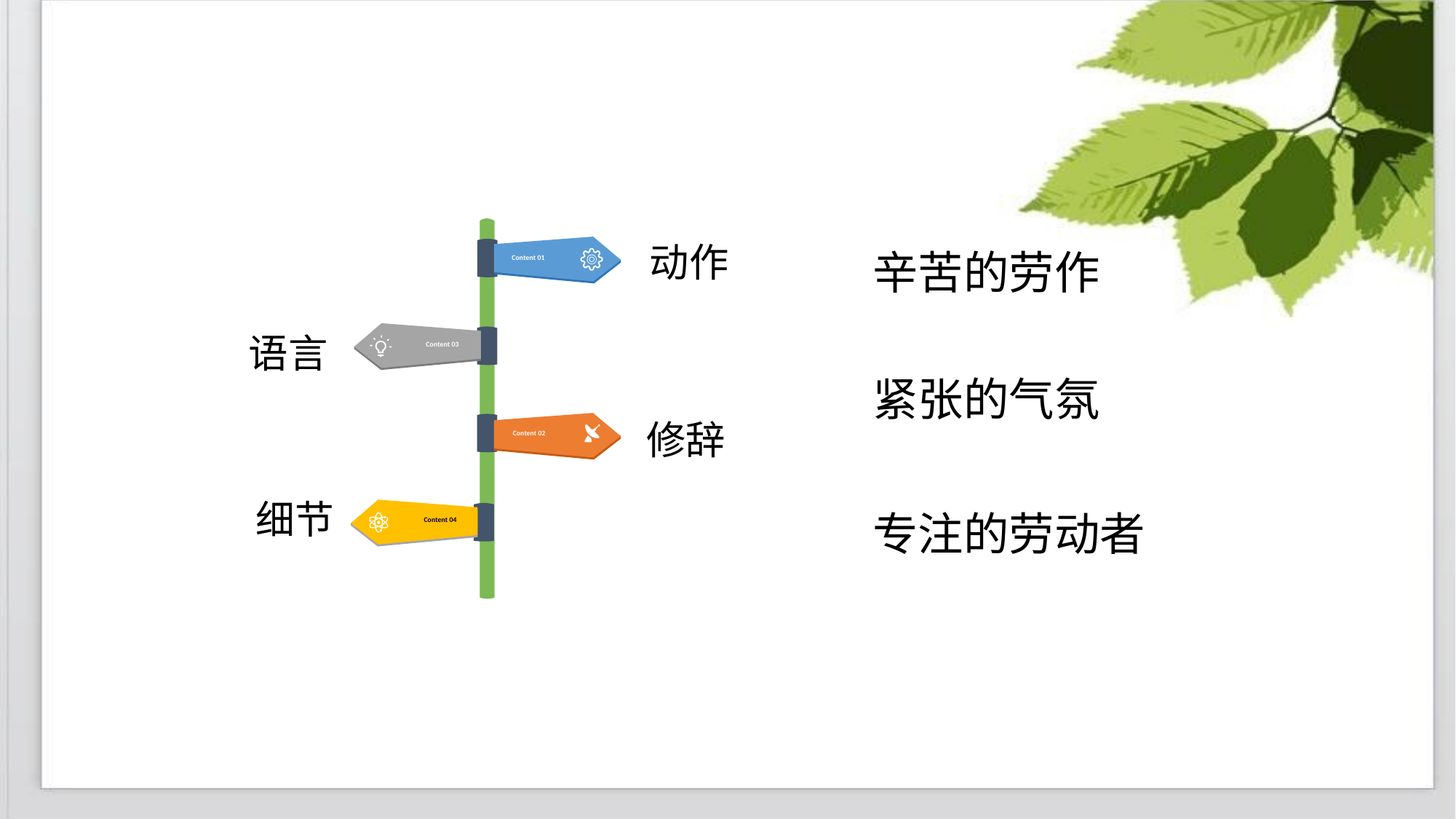

动作

Content 01

辛苦的劳作
语言

Content 03

紧张的气氛
修辞

Content 02

细节

Content 04

专注的劳动者